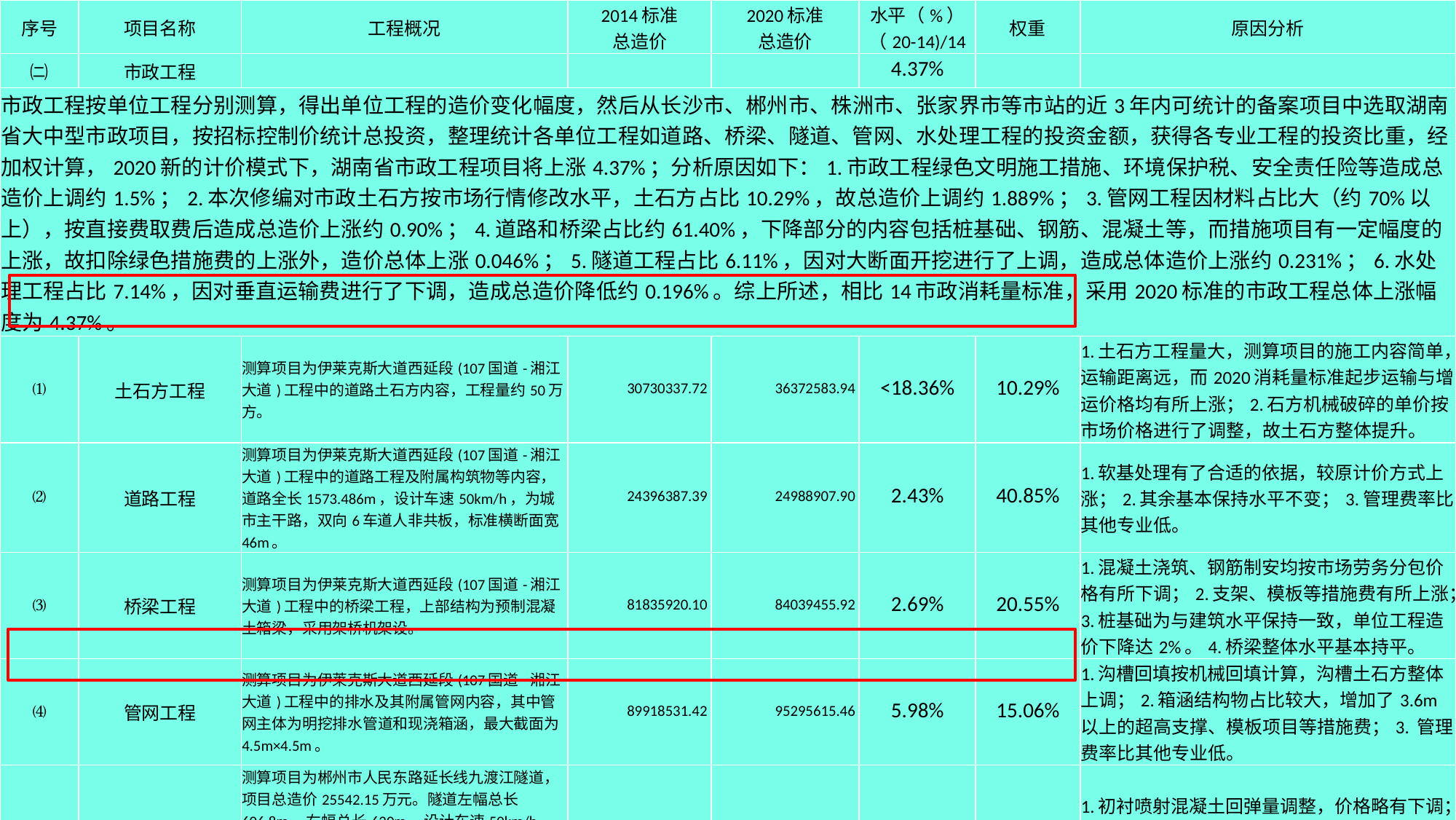

| 序号 | 项目名称 | 工程概况 | 2014标准 总造价 | 2020标准 总造价 | 水平（%） （20-14)/14 | 权重 | 原因分析 |
| --- | --- | --- | --- | --- | --- | --- | --- |
| ㈡ | 市政工程 |  |  |  | 4.37% |  |  |
| 市政工程按单位工程分别测算，得出单位工程的造价变化幅度，然后从长沙市、郴州市、株洲市、张家界市等市站的近3年内可统计的备案项目中选取湖南省大中型市政项目，按招标控制价统计总投资，整理统计各单位工程如道路、桥梁、隧道、管网、水处理工程的投资金额，获得各专业工程的投资比重，经加权计算，2020新的计价模式下，湖南省市政工程项目将上涨4.37%；分析原因如下：1.市政工程绿色文明施工措施、环境保护税、安全责任险等造成总造价上调约1.5%；2.本次修编对市政土石方按市场行情修改水平，土石方占比10.29%，故总造价上调约1.889%；3.管网工程因材料占比大（约70%以上），按直接费取费后造成总造价上涨约0.90%；4.道路和桥梁占比约61.40%，下降部分的内容包括桩基础、钢筋、混凝土等，而措施项目有一定幅度的上涨，故扣除绿色措施费的上涨外，造价总体上涨0.046%；5.隧道工程占比6.11%，因对大断面开挖进行了上调，造成总体造价上涨约0.231%；6.水处理工程占比7.14%，因对垂直运输费进行了下调，造成总造价降低约0.196%。综上所述，相比14市政消耗量标准，采用2020标准的市政工程总体上涨幅度为4.37%。 |  |  |  |  |  |  |  |
| ⑴ | 土石方工程 | 测算项目为伊莱克斯大道西延段(107国道-湘江大道)工程中的道路土石方内容，工程量约50万方。 | 30730337.72 | 36372583.94 | <18.36% | 10.29% | 1.土石方工程量大，测算项目的施工内容简单，运输距离远，而2020消耗量标准起步运输与增运价格均有所上涨；2.石方机械破碎的单价按市场价格进行了调整，故土石方整体提升。 |
| ⑵ | 道路工程 | 测算项目为伊莱克斯大道西延段(107国道-湘江大道)工程中的道路工程及附属构筑物等内容，道路全长1573.486m，设计车速50km/h，为城市主干路，双向6车道人非共板，标准横断面宽46m。 | 24396387.39 | 24988907.90 | 2.43% | 40.85% | 1.软基处理有了合适的依据，较原计价方式上涨；2.其余基本保持水平不变；3.管理费率比其他专业低。 |
| ⑶ | 桥梁工程 | 测算项目为伊莱克斯大道西延段(107国道-湘江大道)工程中的桥梁工程，上部结构为预制混凝土箱梁，采用架桥机架设。 | 81835920.10 | 84039455.92 | 2.69% | 20.55% | 1.混凝土浇筑、钢筋制安均按市场劳务分包价格有所下调；2.支架、模板等措施费有所上涨；3.桩基础为与建筑水平保持一致，单位工程造价下降达2%。4.桥梁整体水平基本持平。 |
| ⑷ | 管网工程 | 测算项目为伊莱克斯大道西延段(107国道-湘江大道)工程中的排水及其附属管网内容，其中管网主体为明挖排水管道和现浇箱涵，最大截面为4.5m×4.5m。 | 89918531.42 | 95295615.46 | 5.98% | 15.06% | 1.沟槽回填按机械回填计算，沟槽土石方整体上调；2.箱涵结构物占比较大，增加了3.6m以上的超高支撑、模板项目等措施费；3. 管理费率比其他专业低。 |
| ⑸ | 隧道工程 | 测算项目为郴州市人民东路延长线九渡江隧道，项目总造价25542.15万元。隧道左幅总长606.8m，右幅总长620m，设计车速50km/h，为城市主干路，单侧通道宽10m，建筑限界净高5.0m。隧道主体围岩级别为Ⅳ-Ⅴ级，采用新奥法施工。洞口及洞身开挖土石方工程量超14万方。 | 255421477.10 | 265071983.40 | <3.78% | 6.11% | 1.初衬喷射混凝土回弹量调整，价格略有下调；2. 大断面平硐洞身开挖略有上涨；3.隧道工程总体上保持稳中有涨。 |
| ⑹ | 水处理工程 | 测算项目为新化县城第二水厂一期工程，处理量为5万m3/d，概算总投资12159.13万元，本次测算选取一期项目的部分单位工程，包括预臭氧絮凝沉淀池、气水反冲洗砂滤池、臭氧活性碳综合滤池、清水池、吸水井及送水泵房和配电间共计5个池体构筑物，总造价2842.28万元。 | 28422757.61 | 28402642.59 | -0.07% | 7.14% | 1.混凝土浇筑、钢筋制安均按市场劳务分包价格有所下调；2.垂直运输费参考2014建筑专业，现已按市场价格进行了修改；3. 管理费率比其他专业低。 |

51